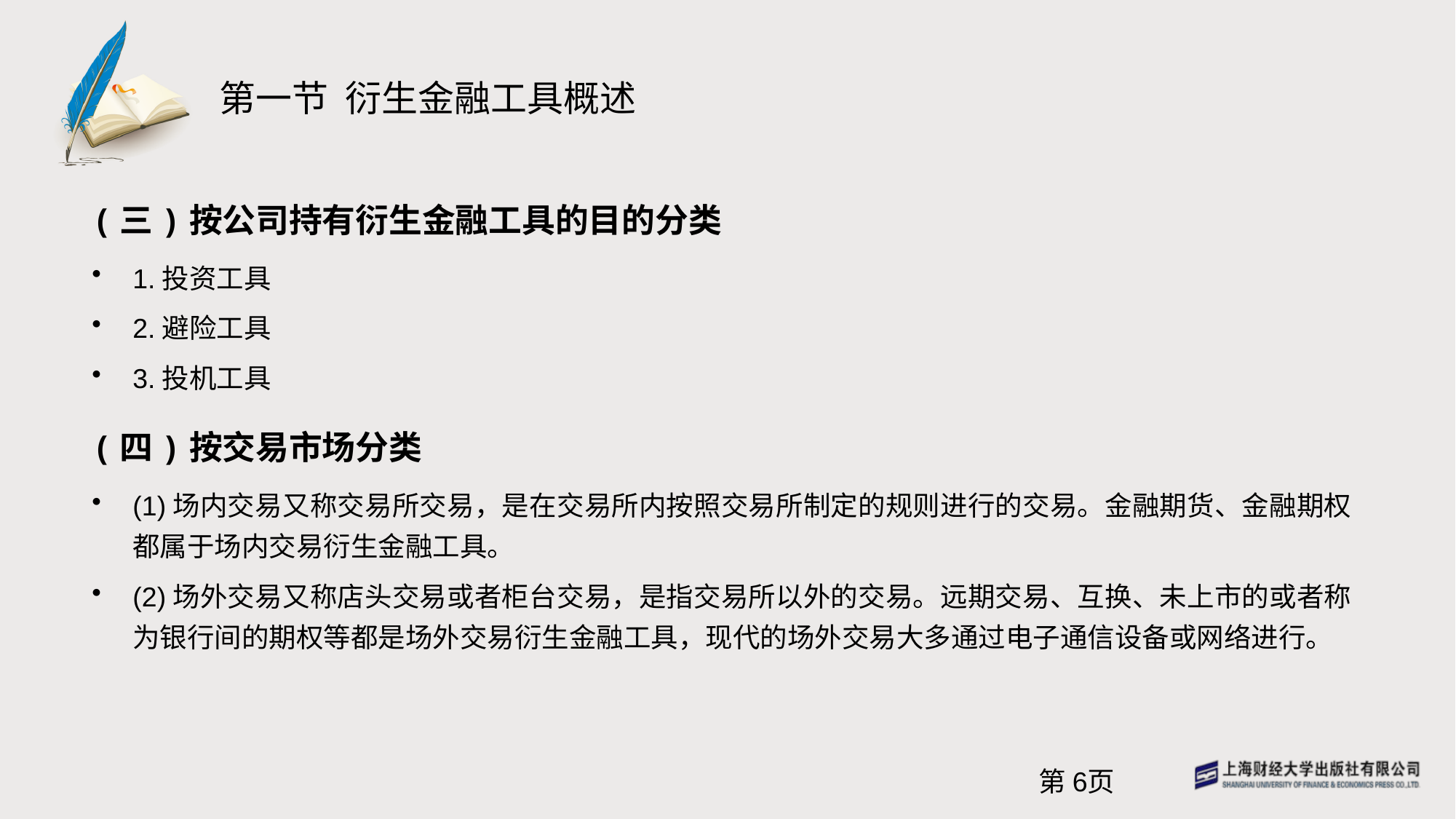

# 第一节  衍生金融工具概述
(三)按公司持有衍生金融工具的目的分类
1.投资工具
2.避险工具
3.投机工具
(四)按交易市场分类
(1)场内交易又称交易所交易，是在交易所内按照交易所制定的规则进行的交易。金融期货、金融期权都属于场内交易衍生金融工具。
(2)场外交易又称店头交易或者柜台交易，是指交易所以外的交易。远期交易、互换、未上市的或者称为银行间的期权等都是场外交易衍生金融工具，现代的场外交易大多通过电子通信设备或网络进行。

6